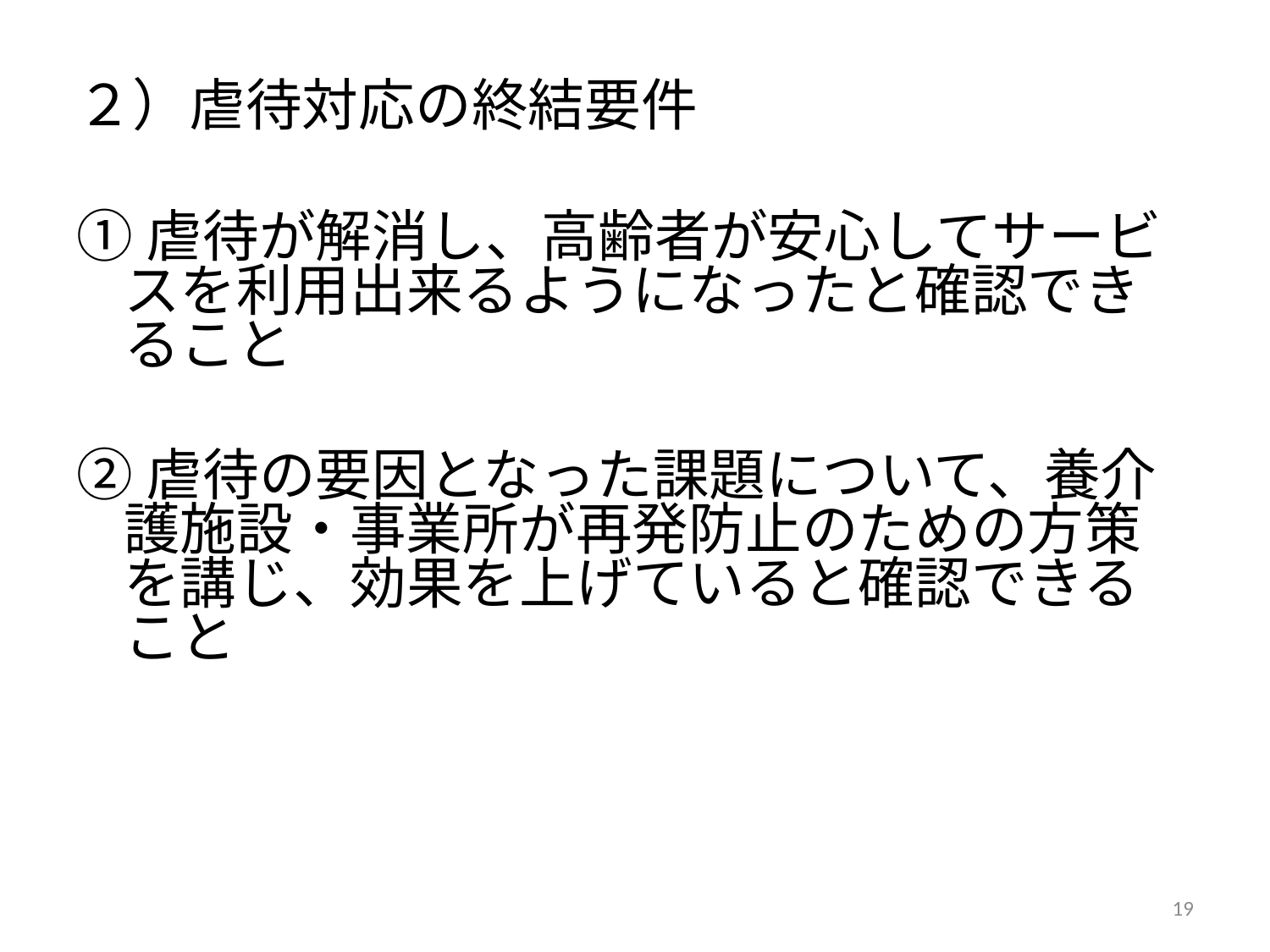

２）虐待対応の終結要件

①虐待が解消し、高齢者が安心してサービスを利用出来るようになったと確認できること

②虐待の要因となった課題について、養介護施設・事業所が再発防止のための方策を講じ、効果を上げていると確認できること

19